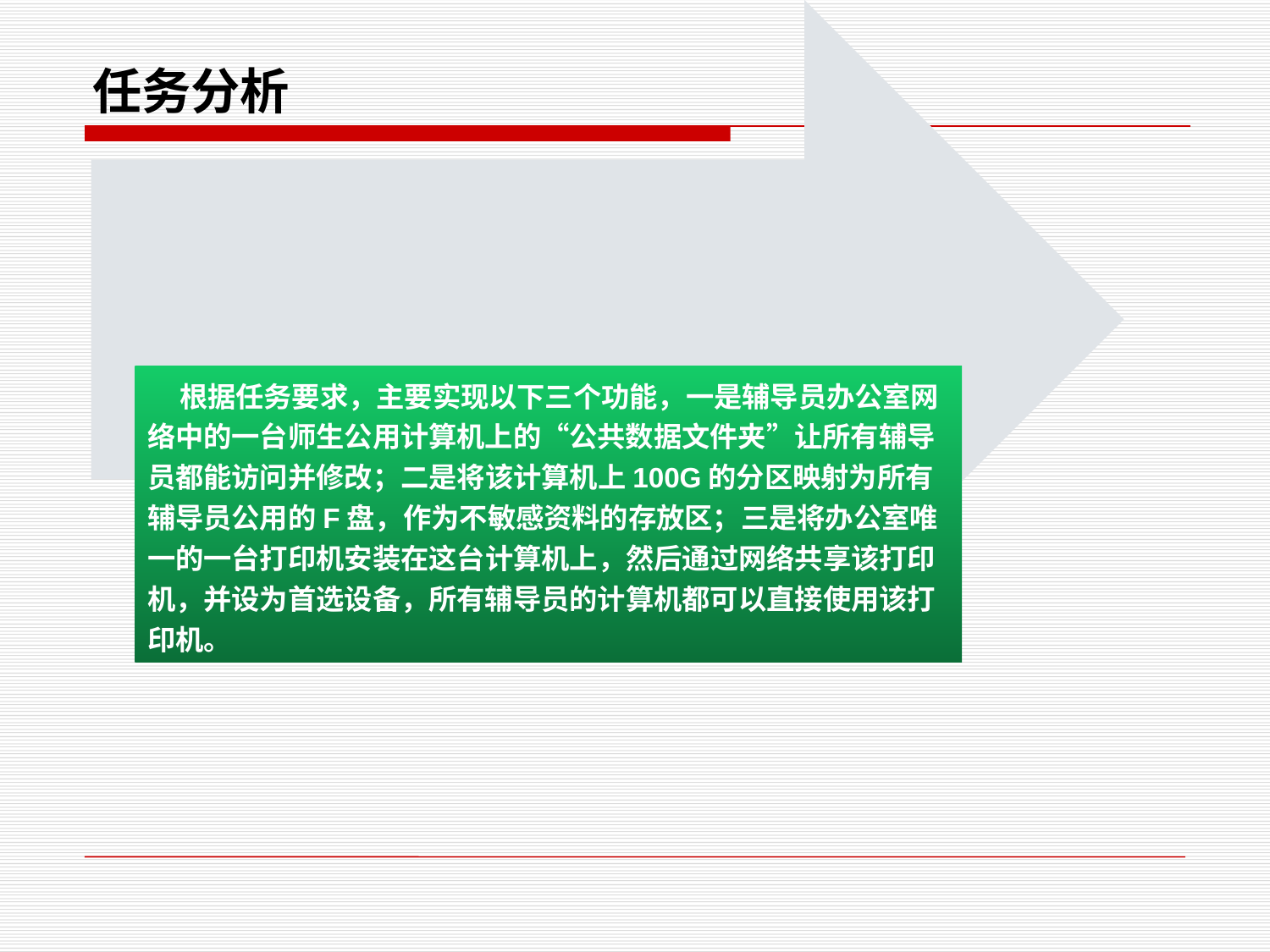

任务分析

    根据任务要求，主要实现以下三个功能，一是辅导员办公室网络中的一台师生公用计算机上的“公共数据文件夹”让所有辅导员都能访问并修改；二是将该计算机上100G的分区映射为所有辅导员公用的F盘，作为不敏感资料的存放区；三是将办公室唯一的一台打印机安装在这台计算机上，然后通过网络共享该打印机，并设为首选设备，所有辅导员的计算机都可以直接使用该打印机。
42